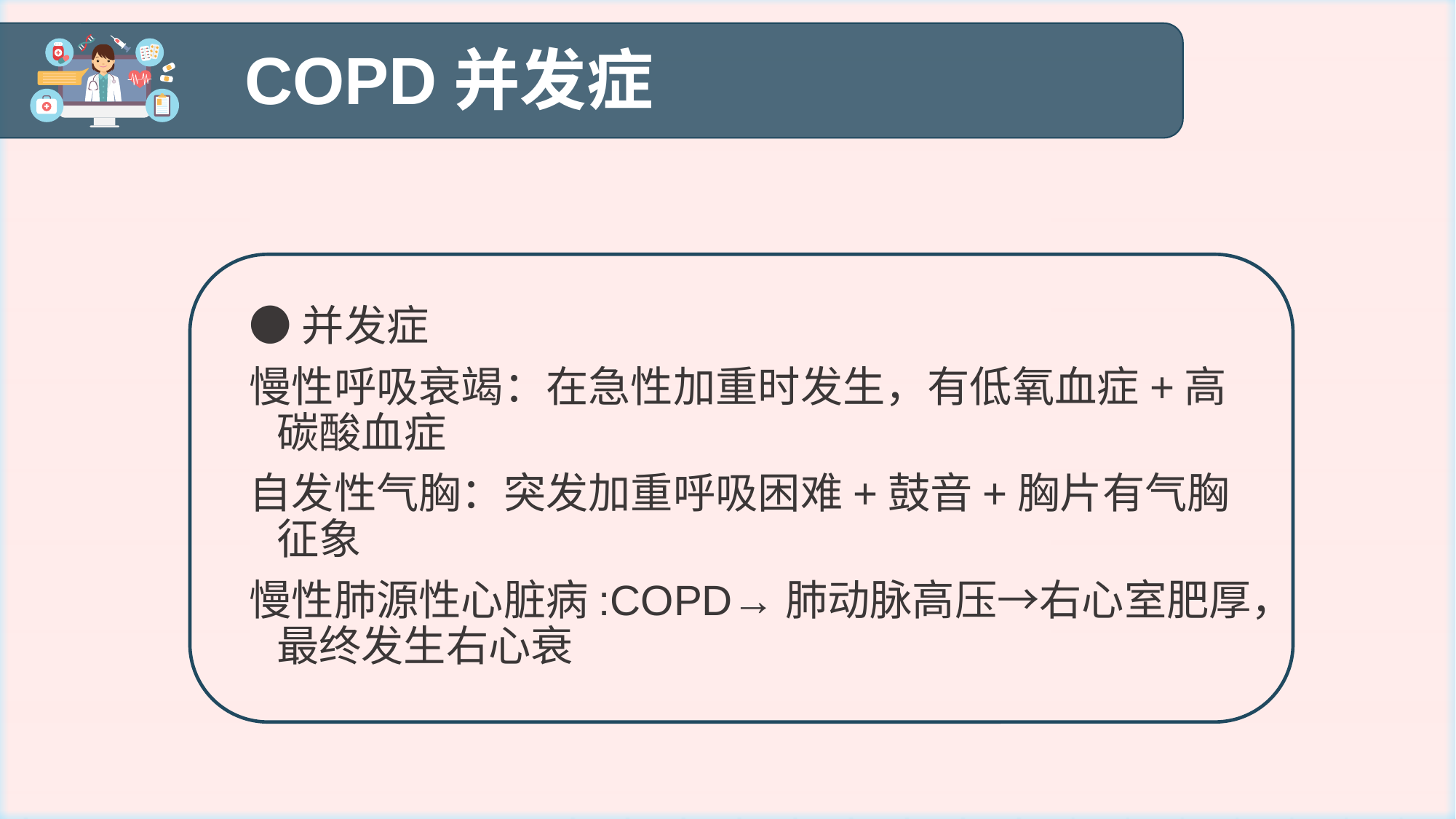

COPD并发症

●并发症
慢性呼吸衰竭：在急性加重时发生，有低氧血症+高碳酸血症
自发性气胸：突发加重呼吸困难+鼓音+胸片有气胸征象
慢性肺源性心脏病:COPD→肺动脉高压→右心室肥厚，最终发生右心衰